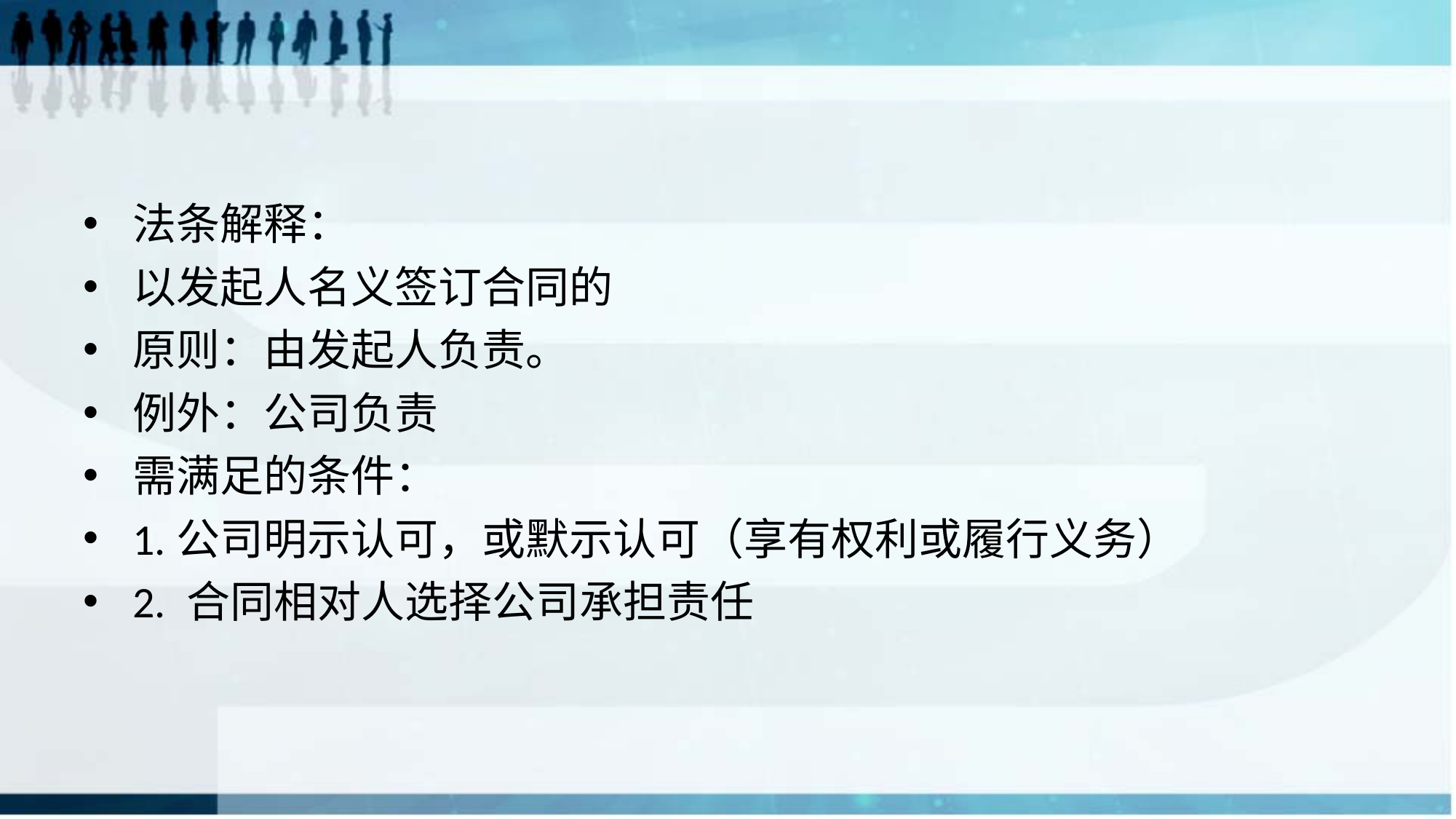

#
法条解释：
以发起人名义签订合同的
原则：由发起人负责。
例外：公司负责
需满足的条件：
1.公司明示认可，或默示认可（享有权利或履行义务）
2. 合同相对人选择公司承担责任